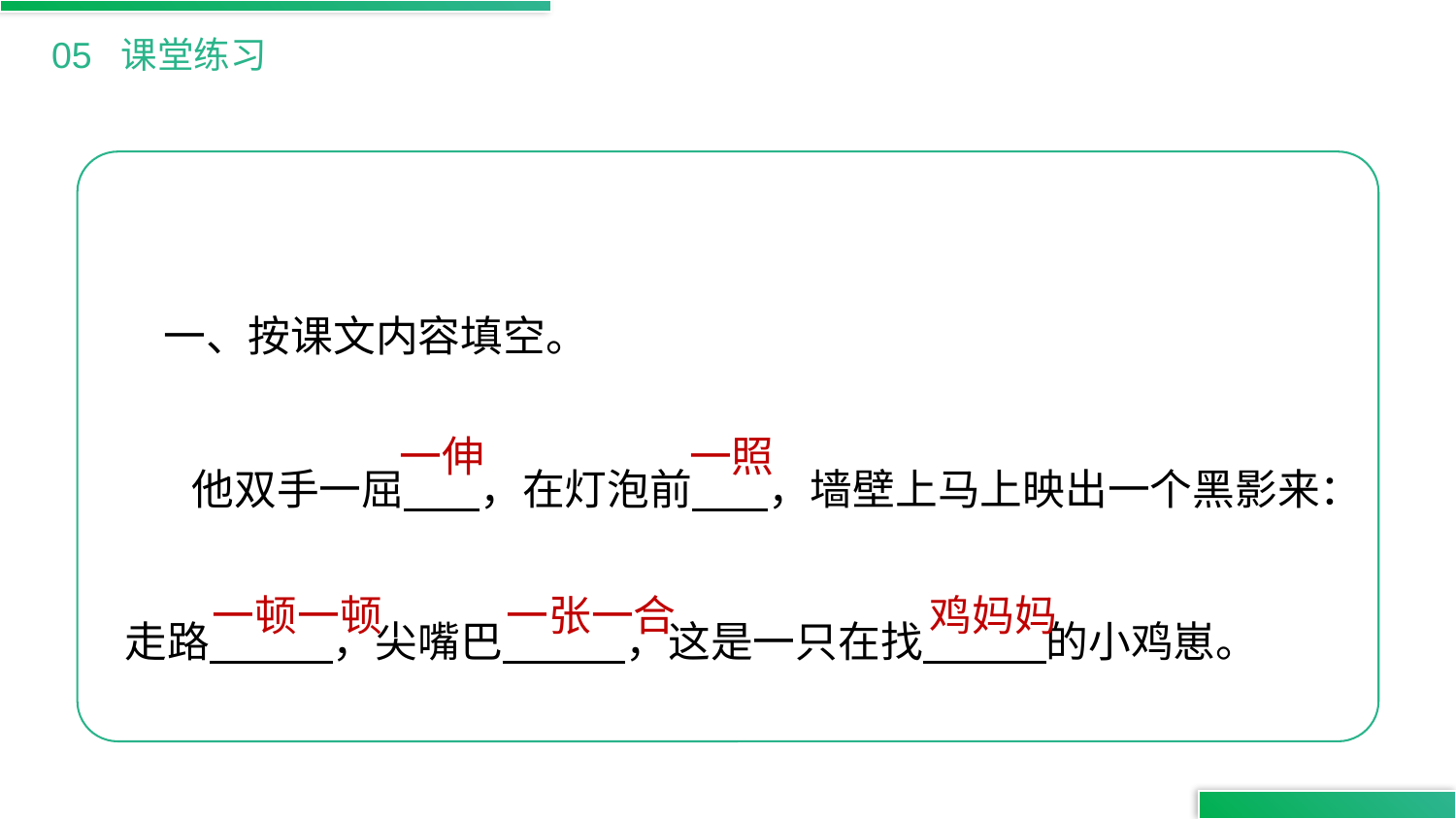

05  课堂练习
   一、按课文内容填空。
      他双手一屈        ，在灯泡前        ，墙壁上马上映出一个黑影来：走路             ，尖嘴巴             ，这是一只在找             的小鸡崽。
一伸
一照
 一顿一顿
一张一合
鸡妈妈